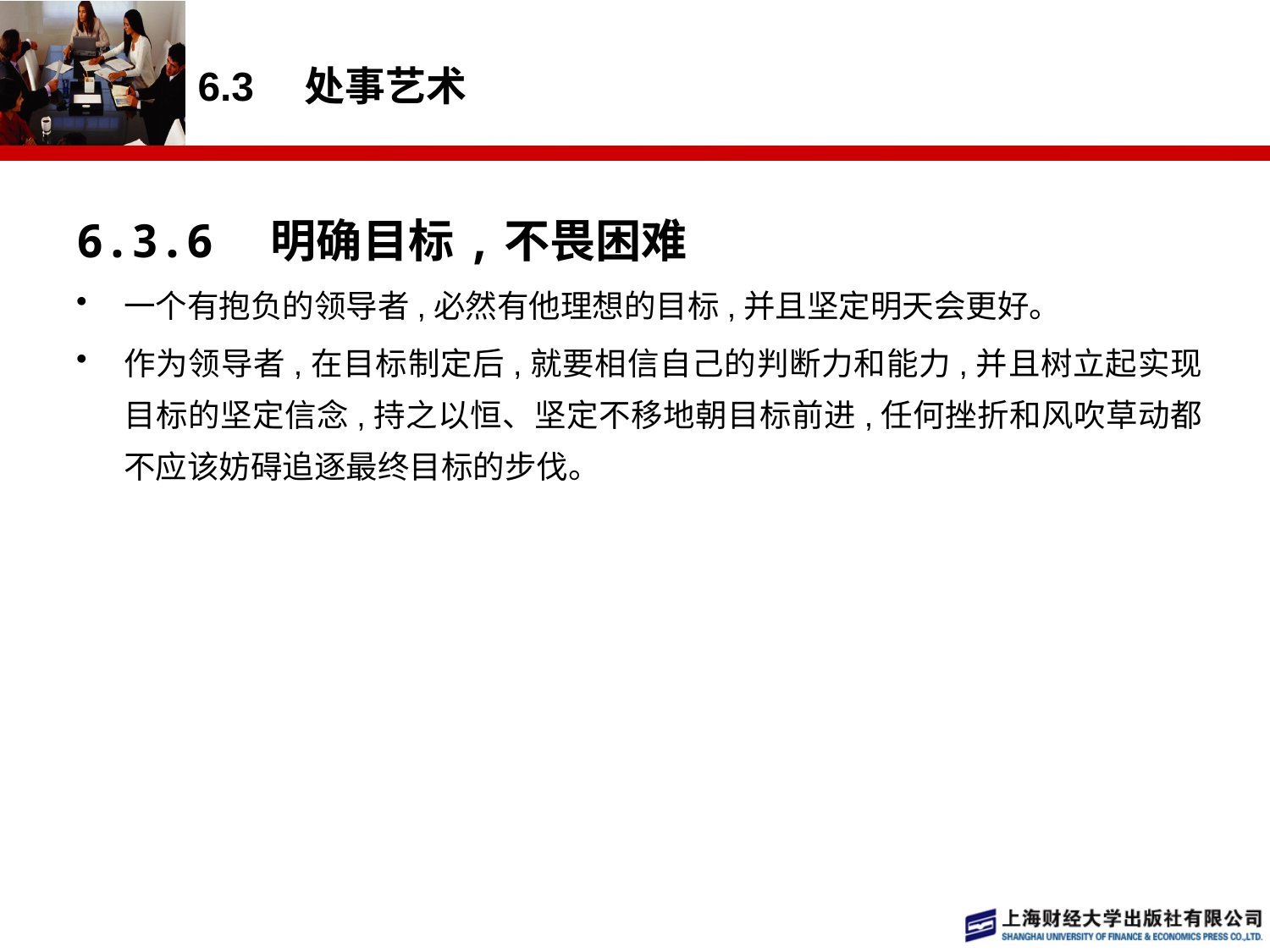

# 6.3　处事艺术
6.3.6　明确目标,不畏困难
一个有抱负的领导者,必然有他理想的目标,并且坚定明天会更好。
作为领导者,在目标制定后,就要相信自己的判断力和能力,并且树立起实现目标的坚定信念,持之以恒、坚定不移地朝目标前进,任何挫折和风吹草动都不应该妨碍追逐最终目标的步伐。